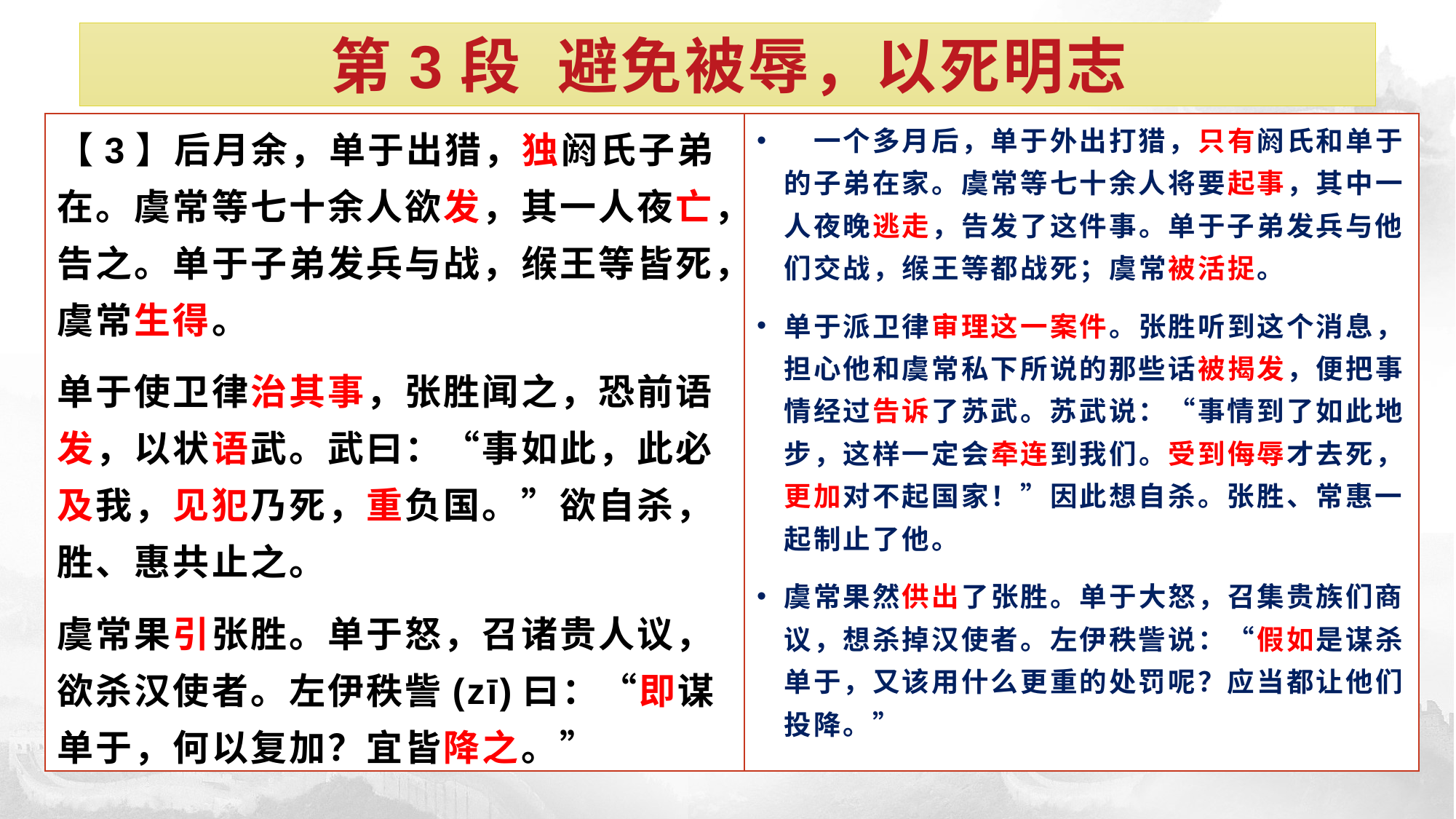

# 第3段  避免被辱，以死明志
【3】后月余，单于出猎，独阏氏子弟在。虞常等七十余人欲发，其一人夜亡，告之。单于子弟发兵与战，缑王等皆死，虞常生得。
单于使卫律治其事，张胜闻之，恐前语发，以状语武。武曰：“事如此，此必及我，见犯乃死，重负国。”欲自杀，胜、惠共止之。
虞常果引张胜。单于怒，召诸贵人议，欲杀汉使者。左伊秩訾(zī)曰：“即谋单于，何以复加？宜皆降之。”

　一个多月后，单于外出打猎，只有阏氏和单于的子弟在家。虞常等七十余人将要起事，其中一人夜晚逃走，告发了这件事。单于子弟发兵与他们交战，缑王等都战死；虞常被活捉。
单于派卫律审理这一案件。张胜听到这个消息，担心他和虞常私下所说的那些话被揭发，便把事情经过告诉了苏武。苏武说：“事情到了如此地步，这样一定会牵连到我们。受到侮辱才去死，更加对不起国家！”因此想自杀。张胜、常惠一起制止了他。
虞常果然供出了张胜。单于大怒，召集贵族们商议，想杀掉汉使者。左伊秩訾说：“假如是谋杀单于，又该用什么更重的处罚呢？应当都让他们投降。”